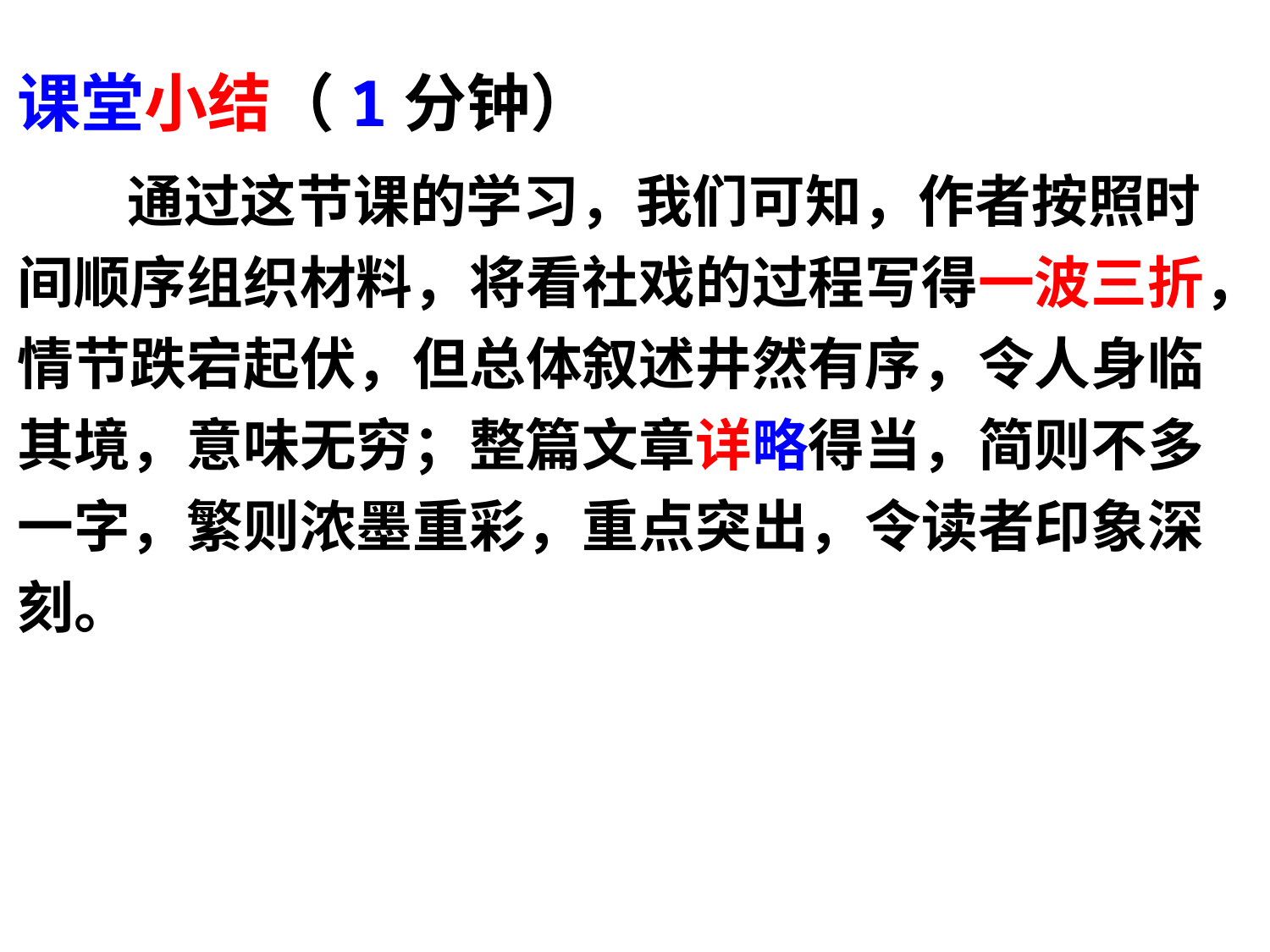

课堂小结（1分钟）
通过这节课的学习，我们可知，作者按照时间顺序组织材料，将看社戏的过程写得一波三折，情节跌宕起伏，但总体叙述井然有序，令人身临其境，意味无穷；整篇文章详略得当，简则不多一字，繁则浓墨重彩，重点突出，令读者印象深刻。